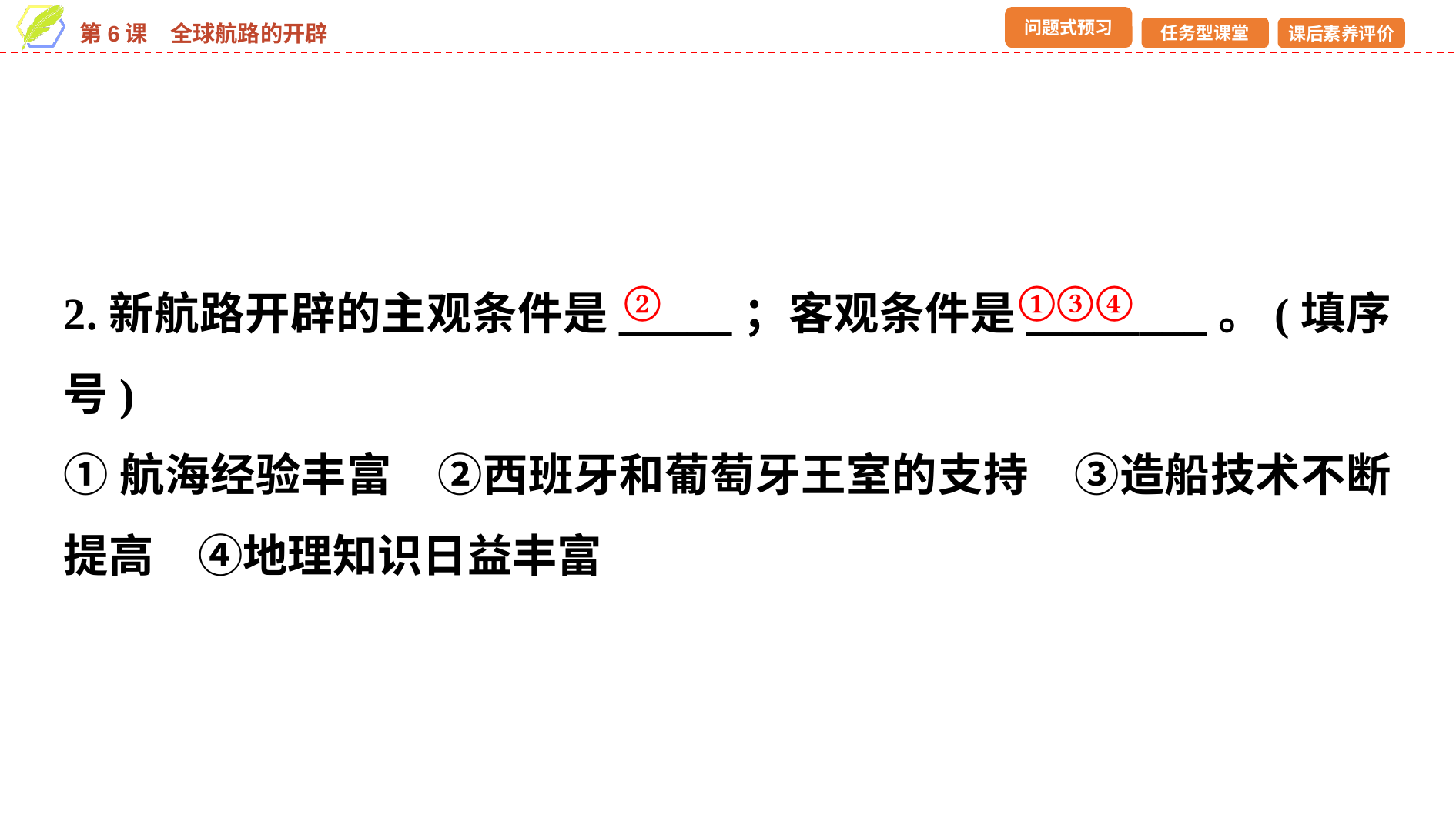

2.新航路开辟的主观条件是_____；客观条件是________。(填序号)
①航海经验丰富　②西班牙和葡萄牙王室的支持　③造船技术不断提高　④地理知识日益丰富
②
①③④